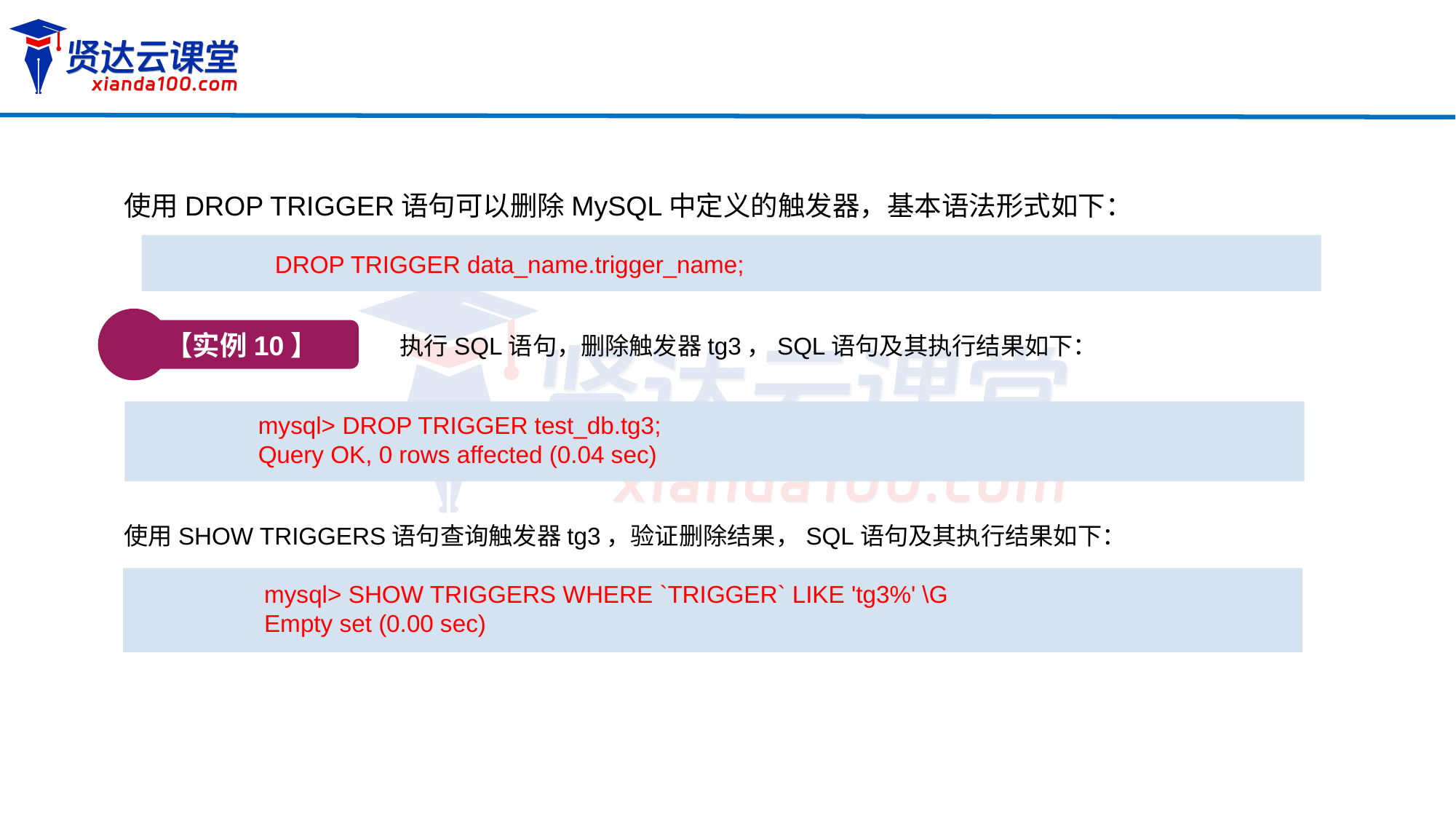

使用DROP TRIGGER语句可以删除MySQL中定义的触发器，基本语法形式如下：

DROP TRIGGER data_name.trigger_name;

【实例10】
执行SQL语句，删除触发器tg3，SQL语句及其执行结果如下：

mysql> DROP TRIGGER test_db.tg3;
Query OK, 0 rows affected (0.04 sec)
使用SHOW TRIGGERS语句查询触发器tg3，验证删除结果，SQL语句及其执行结果如下：

mysql> SHOW TRIGGERS WHERE `TRIGGER` LIKE 'tg3%' \G
Empty set (0.00 sec)